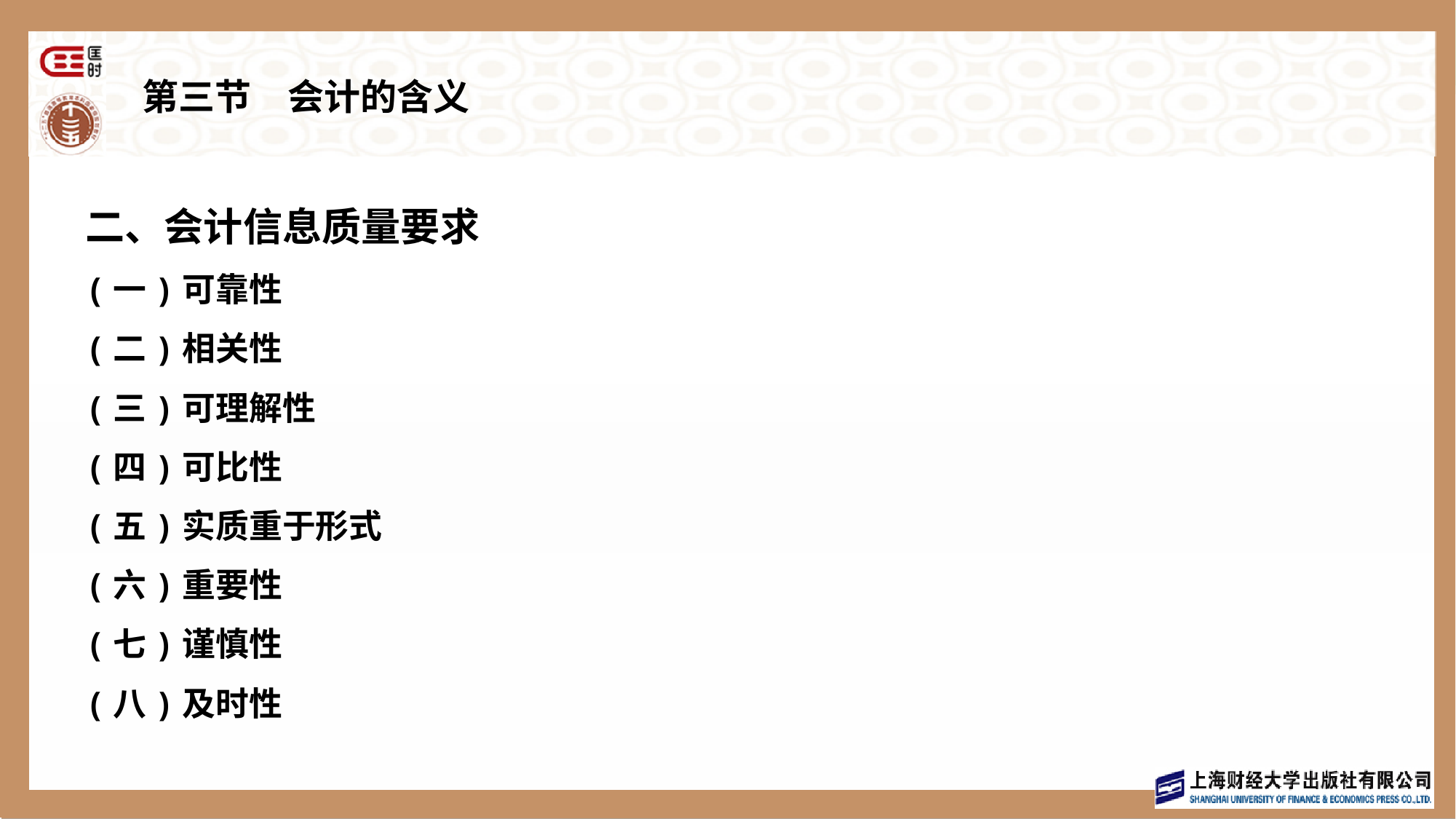

# 第三节　会计的含义
二、会计信息质量要求
(一)可靠性
(二)相关性
(三)可理解性
(四)可比性
(五)实质重于形式
(六)重要性
(七)谨慎性
(八)及时性